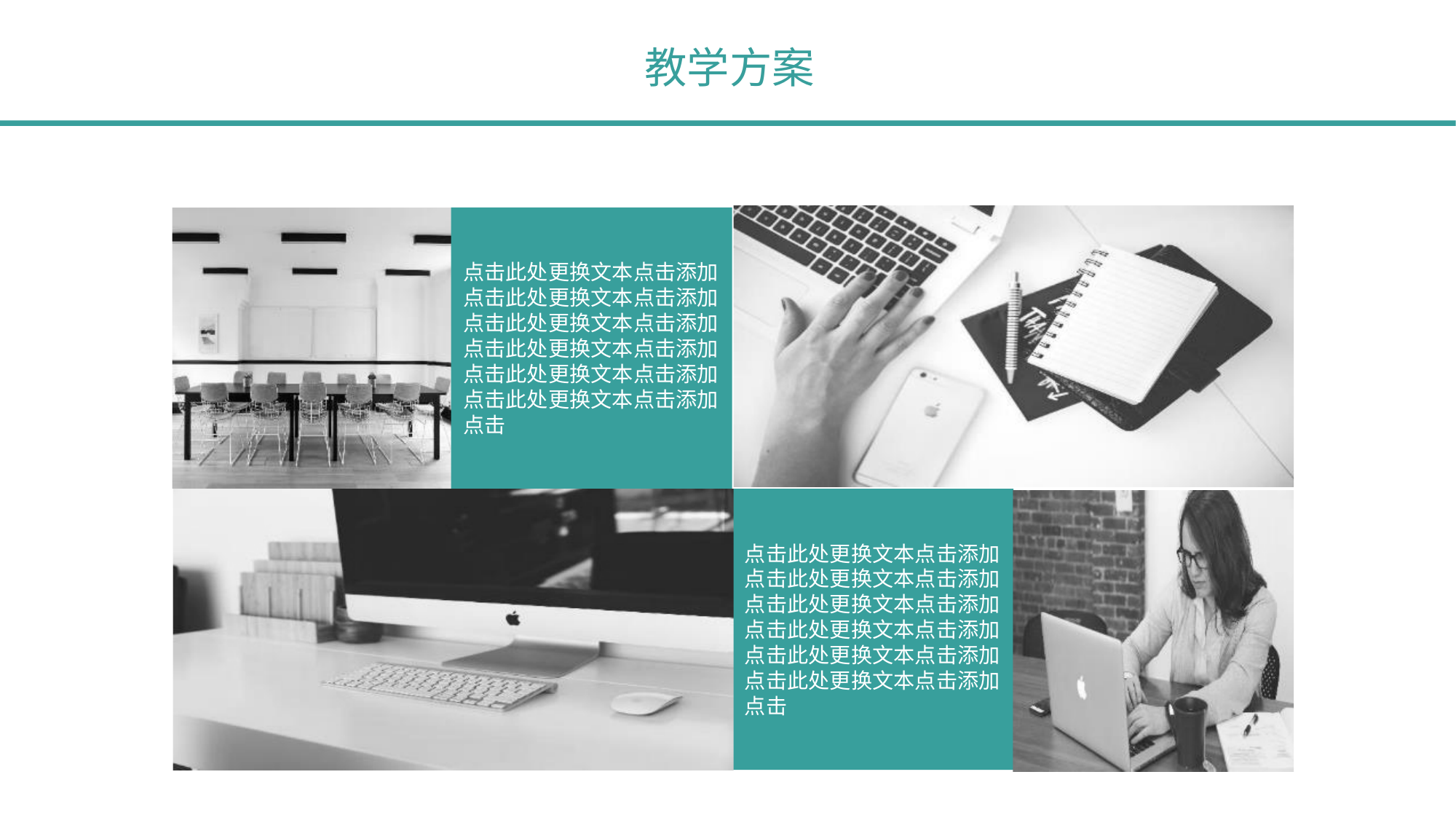

教学方案

点击此处更换文本点击添加点击此处更换文本点击添加点击此处更换文本点击添加点击此处更换文本点击添加点击此处更换文本点击添加点击此处更换文本点击添加点击

点击此处更换文本点击添加点击此处更换文本点击添加点击此处更换文本点击添加点击此处更换文本点击添加点击此处更换文本点击添加点击此处更换文本点击添加点击